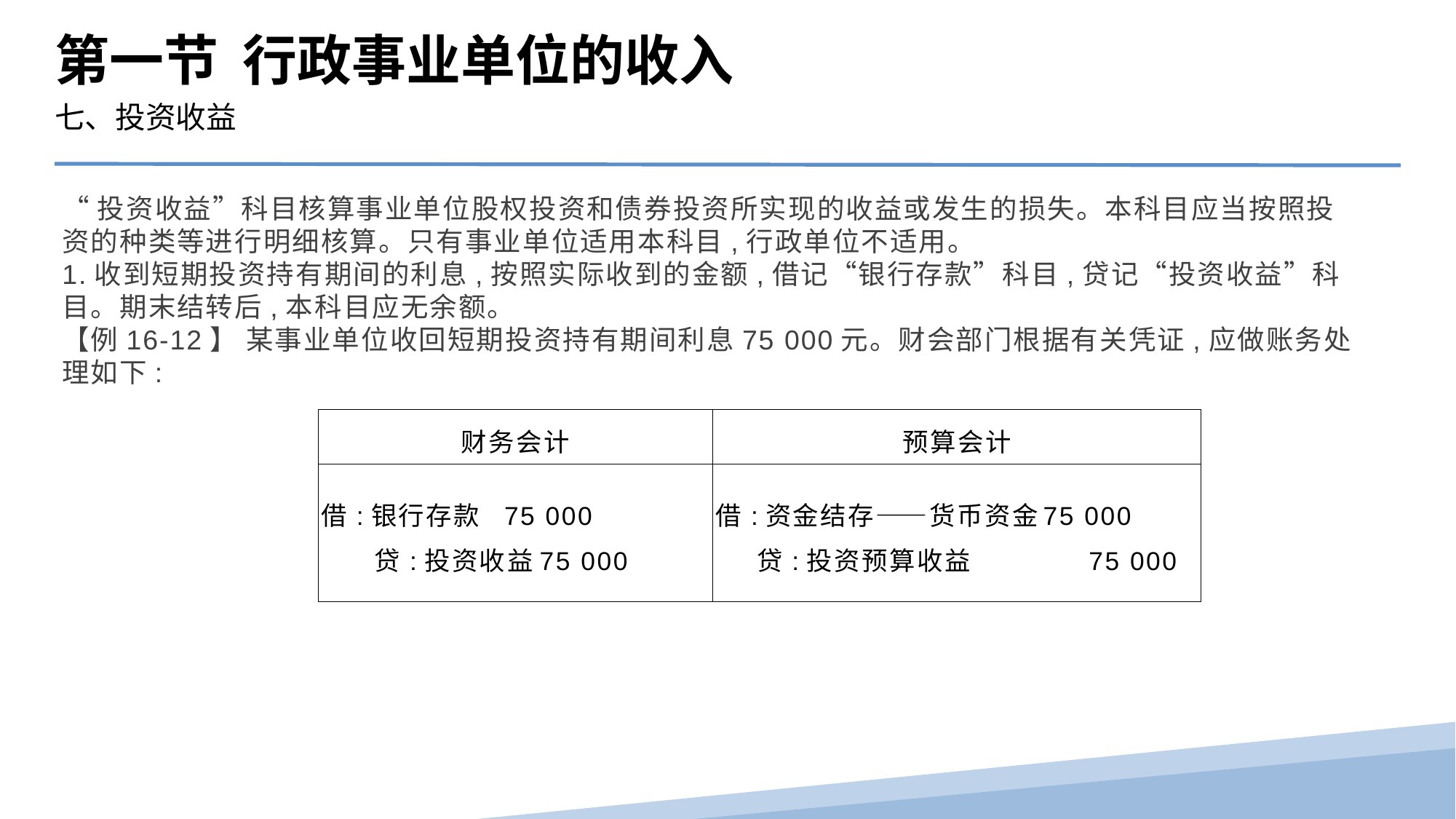

第一节  行政事业单位的收入
七、投资收益
“投资收益”科目核算事业单位股权投资和债券投资所实现的收益或发生的损失。本科目应当按照投资的种类等进行明细核算。只有事业单位适用本科目,行政单位不适用。
1.收到短期投资持有期间的利息,按照实际收到的金额,借记“银行存款”科目,贷记“投资收益”科目。期末结转后,本科目应无余额。
【例16-12】 某事业单位收回短期投资持有期间利息75 000元。财会部门根据有关凭证,应做账务处理如下:

| 财务会计 | 预算会计 |
| --- | --- |
| 借:银行存款 75 000 贷:投资收益 75 000 | 借:资金结存——货币资金 75 000 贷:投资预算收益 75 000 |